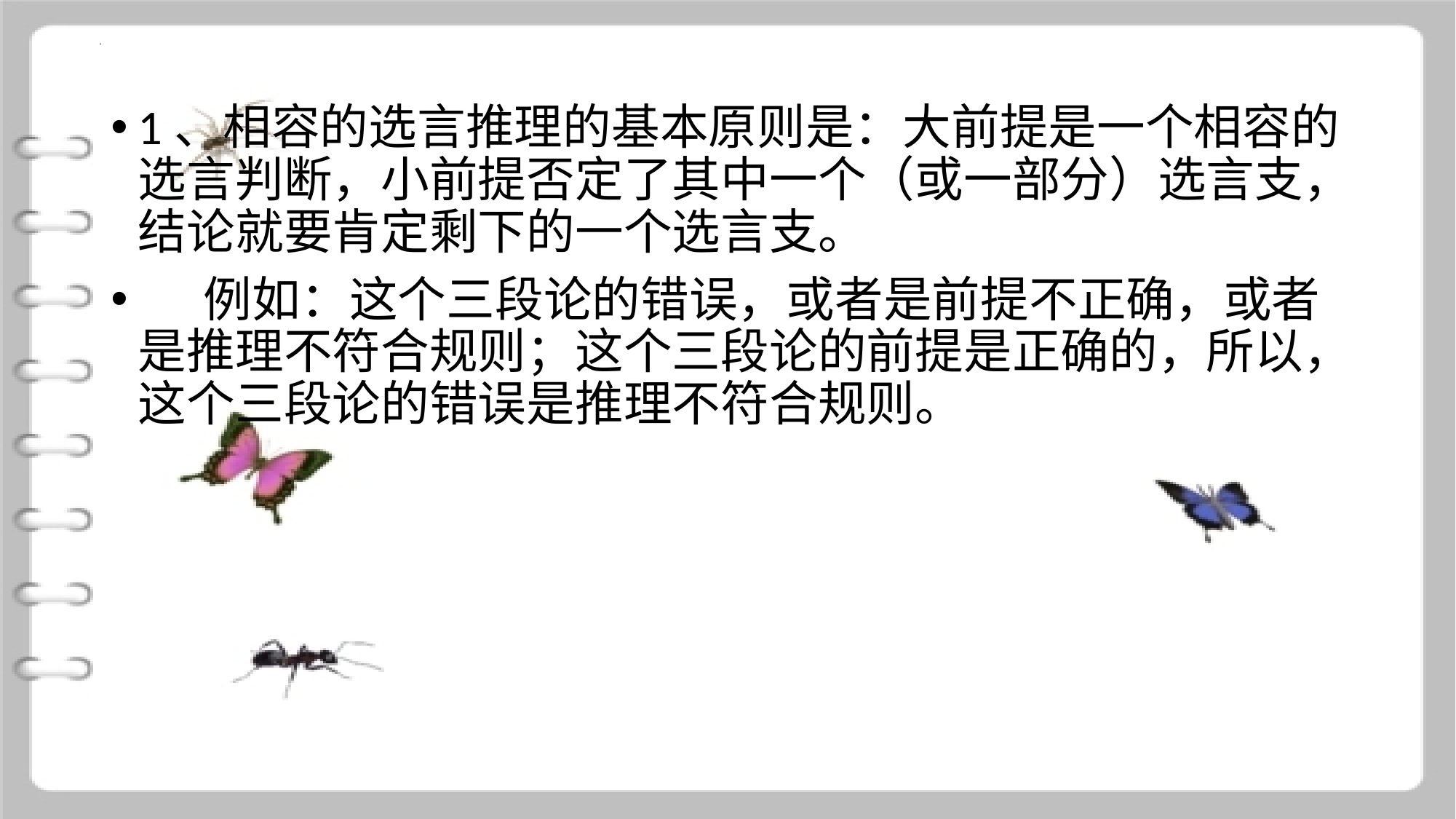

1、相容的选言推理的基本原则是：大前提是一个相容的选言判断，小前提否定了其中一个（或一部分）选言支，结论就要肯定剩下的一个选言支。
    例如：这个三段论的错误，或者是前提不正确，或者是推理不符合规则；这个三段论的前提是正确的，所以，这个三段论的错误是推理不符合规则。